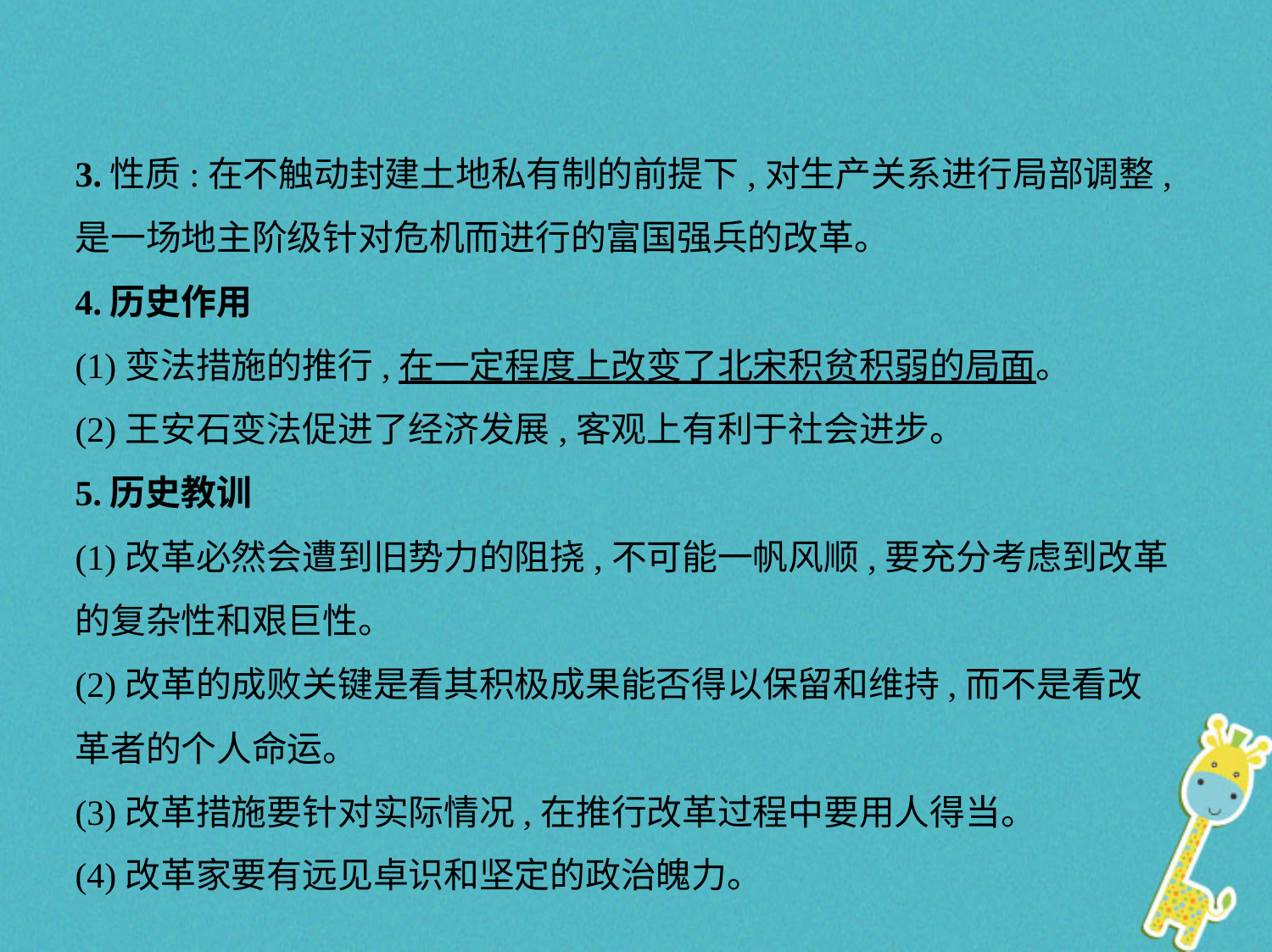

3.性质:在不触动封建土地私有制的前提下,对生产关系进行局部调整,
是一场地主阶级针对危机而进行的富国强兵的改革。
4.历史作用
(1)变法措施的推行,在一定程度上改变了北宋积贫积弱的局面。
(2)王安石变法促进了经济发展,客观上有利于社会进步。
5.历史教训
(1)改革必然会遭到旧势力的阻挠,不可能一帆风顺,要充分考虑到改革
的复杂性和艰巨性。
(2)改革的成败关键是看其积极成果能否得以保留和维持,而不是看改
革者的个人命运。
(3)改革措施要针对实际情况,在推行改革过程中要用人得当。

(4)改革家要有远见卓识和坚定的政治魄力。